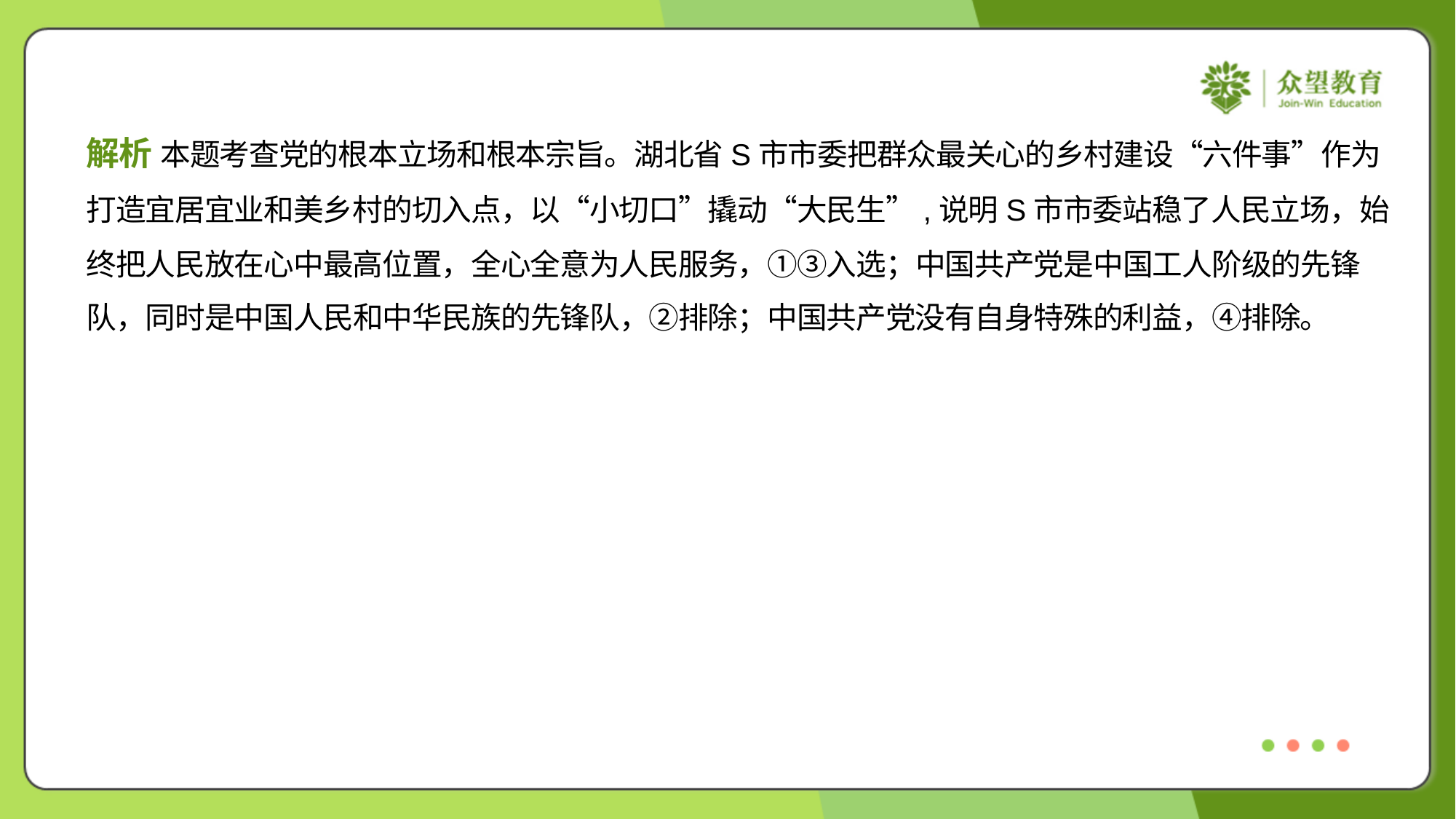

解析 本题考查党的根本立场和根本宗旨。湖北省S市市委把群众最关心的乡村建设“六件事”作为
打造宜居宜业和美乡村的切入点，以“小切口”撬动“大民生”,说明S市市委站稳了人民立场，始
终把人民放在心中最高位置，全心全意为人民服务，①③入选；中国共产党是中国工人阶级的先锋
队，同时是中国人民和中华民族的先锋队，②排除；中国共产党没有自身特殊的利益，④排除。